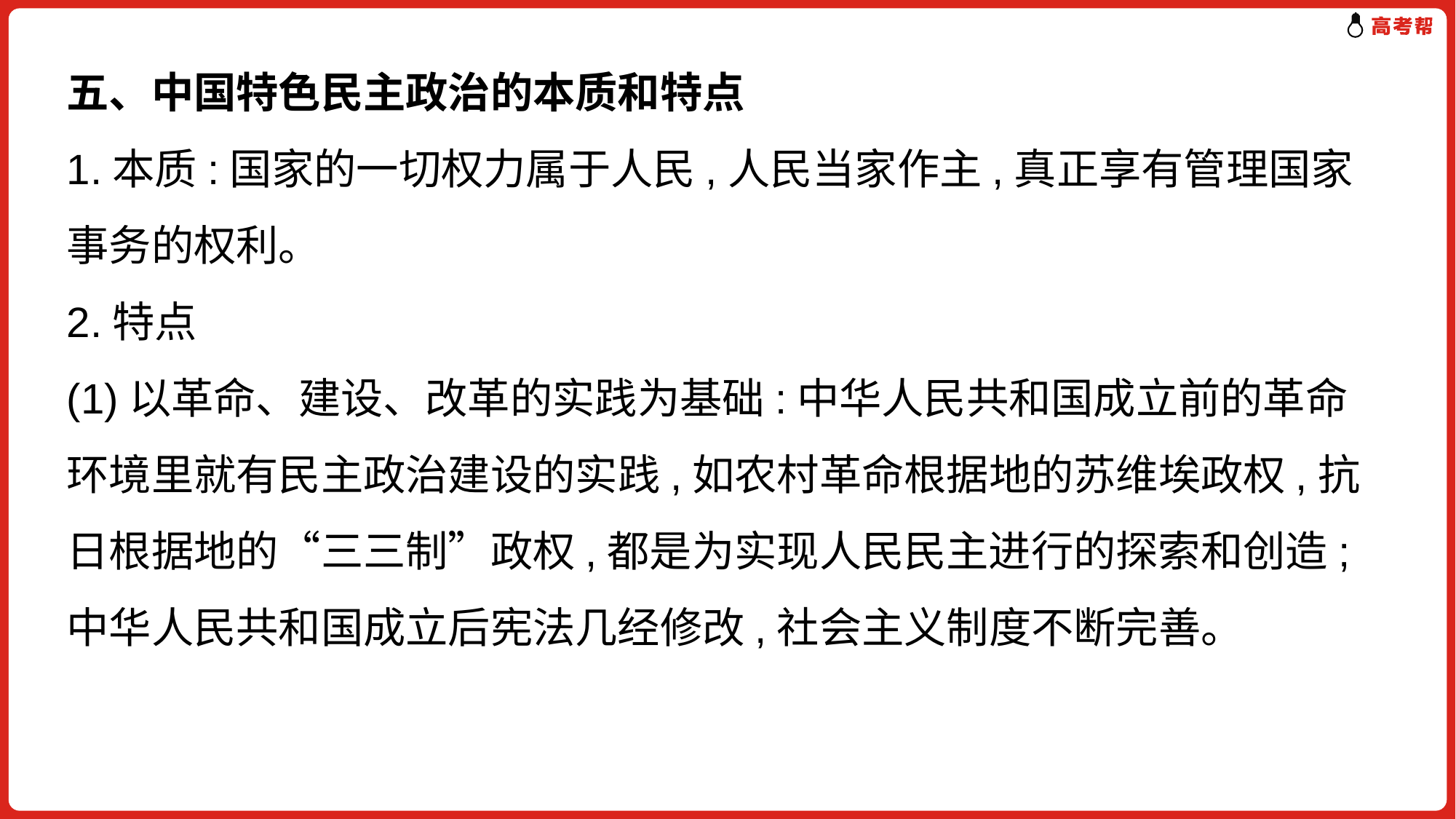

五、中国特色民主政治的本质和特点
1.本质:国家的一切权力属于人民,人民当家作主,真正享有管理国家事务的权利。
2.特点
(1)以革命、建设、改革的实践为基础:中华人民共和国成立前的革命环境里就有民主政治建设的实践,如农村革命根据地的苏维埃政权,抗日根据地的“三三制”政权,都是为实现人民民主进行的探索和创造;中华人民共和国成立后宪法几经修改,社会主义制度不断完善。